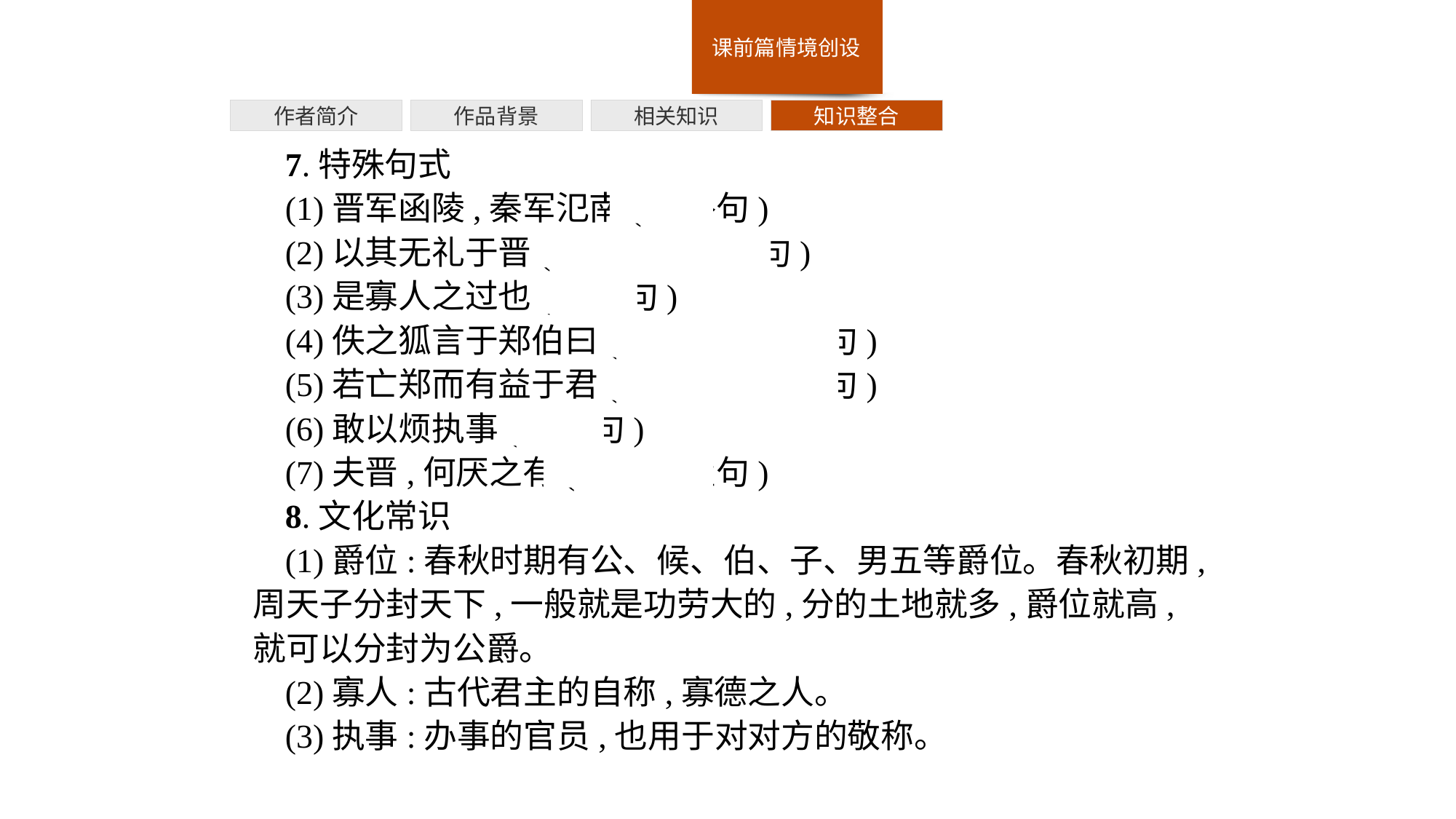

作者简介
作品背景
相关知识
知识整合
7.特殊句式
(1)晋军函陵,秦军氾南(省略句)
(2)以其无礼于晋(介词结构后置句)
(3)是寡人之过也(判断句)
(4)佚之狐言于郑伯曰(介词结构后置句)
(5)若亡郑而有益于君(介词结构后置句)
(6)敢以烦执事(省略句)
(7)夫晋,何厌之有(宾语前置句)
8.文化常识
(1)爵位:春秋时期有公、候、伯、子、男五等爵位。春秋初期,周天子分封天下,一般就是功劳大的,分的土地就多,爵位就高,就可以分封为公爵。
(2)寡人:古代君主的自称,寡德之人。
(3)执事:办事的官员,也用于对对方的敬称。